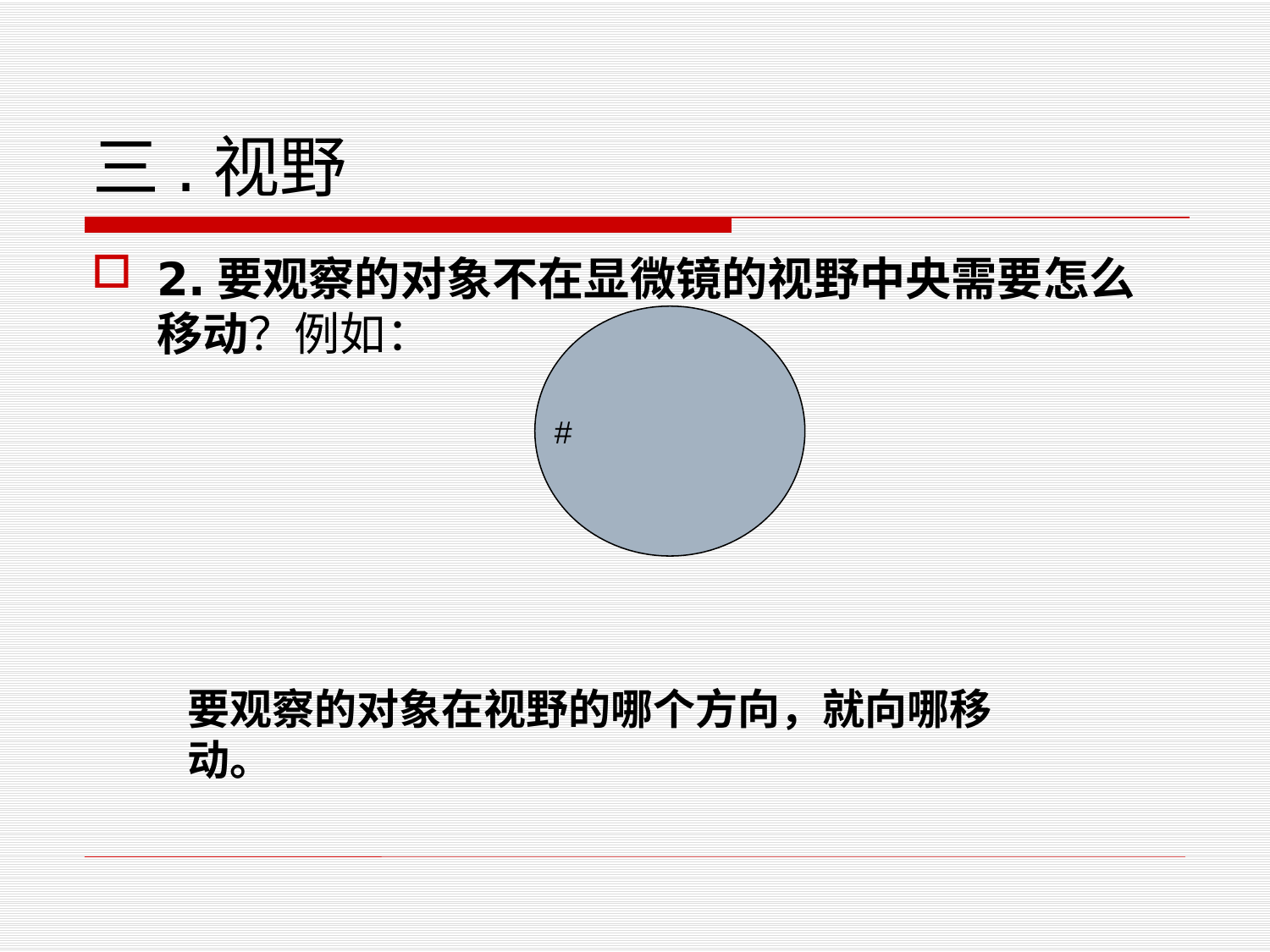

# 三.视野
2.要观察的对象不在显微镜的视野中央需要怎么移动？例如：

#
要观察的对象在视野的哪个方向，就向哪移动。